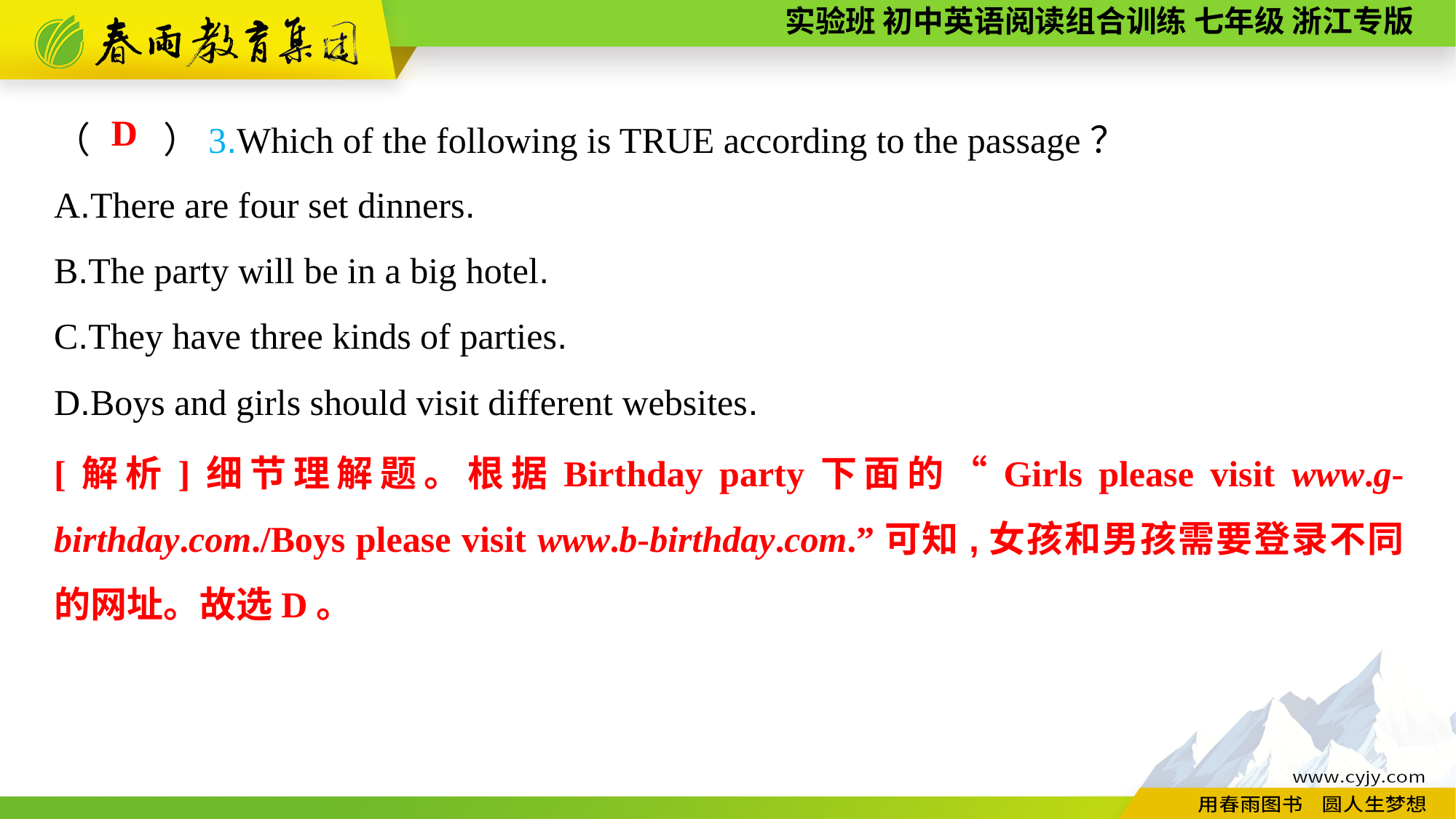

（　　）3.Which of the following is TRUE according to the passage？
A.There are four set dinners.
B.The party will be in a big hotel.
C.They have three kinds of parties.
D.Boys and girls should visit different websites.
D
[解析]细节理解题。根据Birthday party下面的“Girls please visit www.g-birthday.com./Boys please visit www.b-birthday.com.”可知,女孩和男孩需要登录不同的网址。故选D。